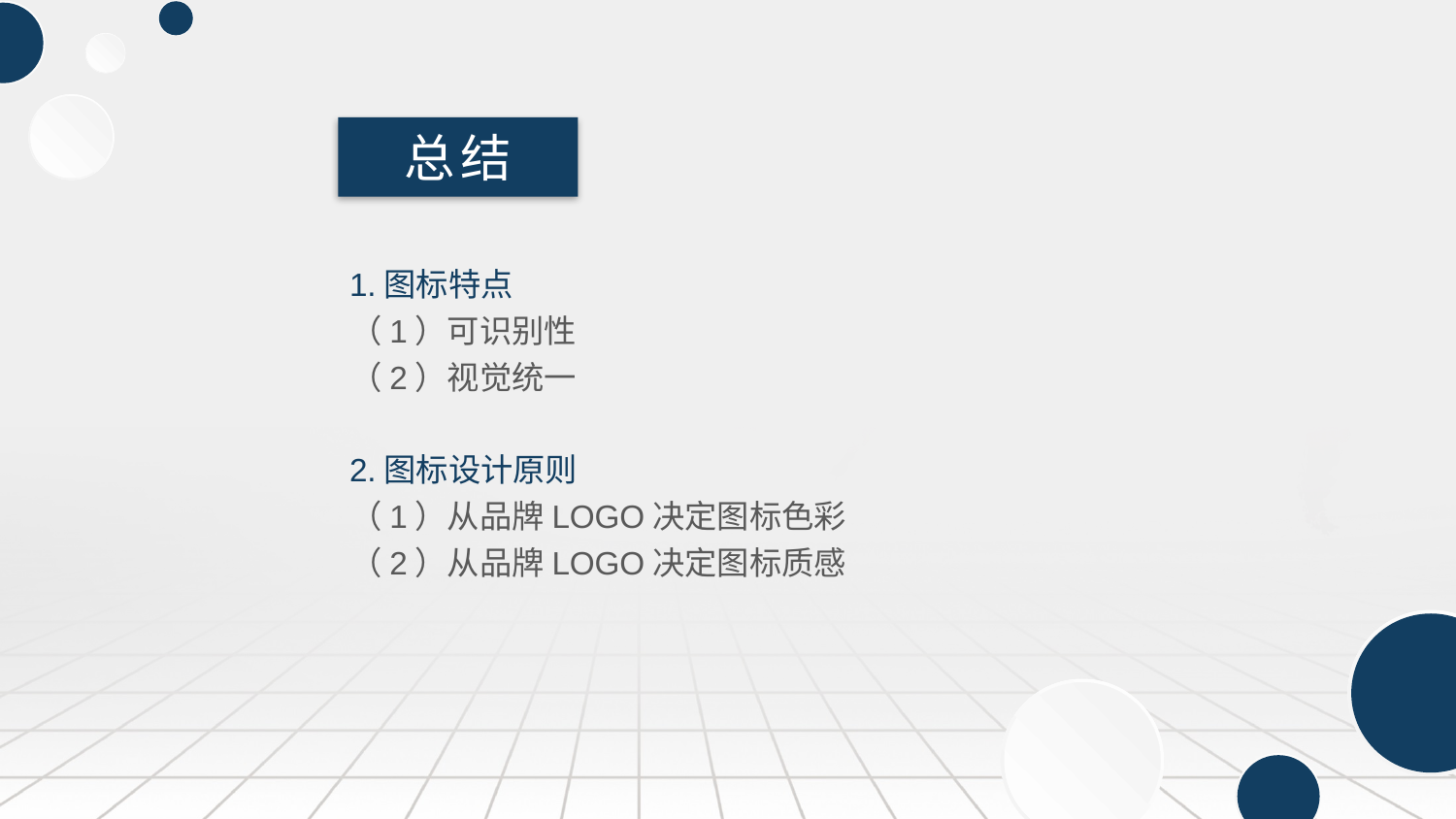

总结
1.图标特点
（1）可识别性
（2）视觉统一

2.图标设计原则
（1）从品牌LOGO决定图标色彩
（2）从品牌LOGO决定图标质感